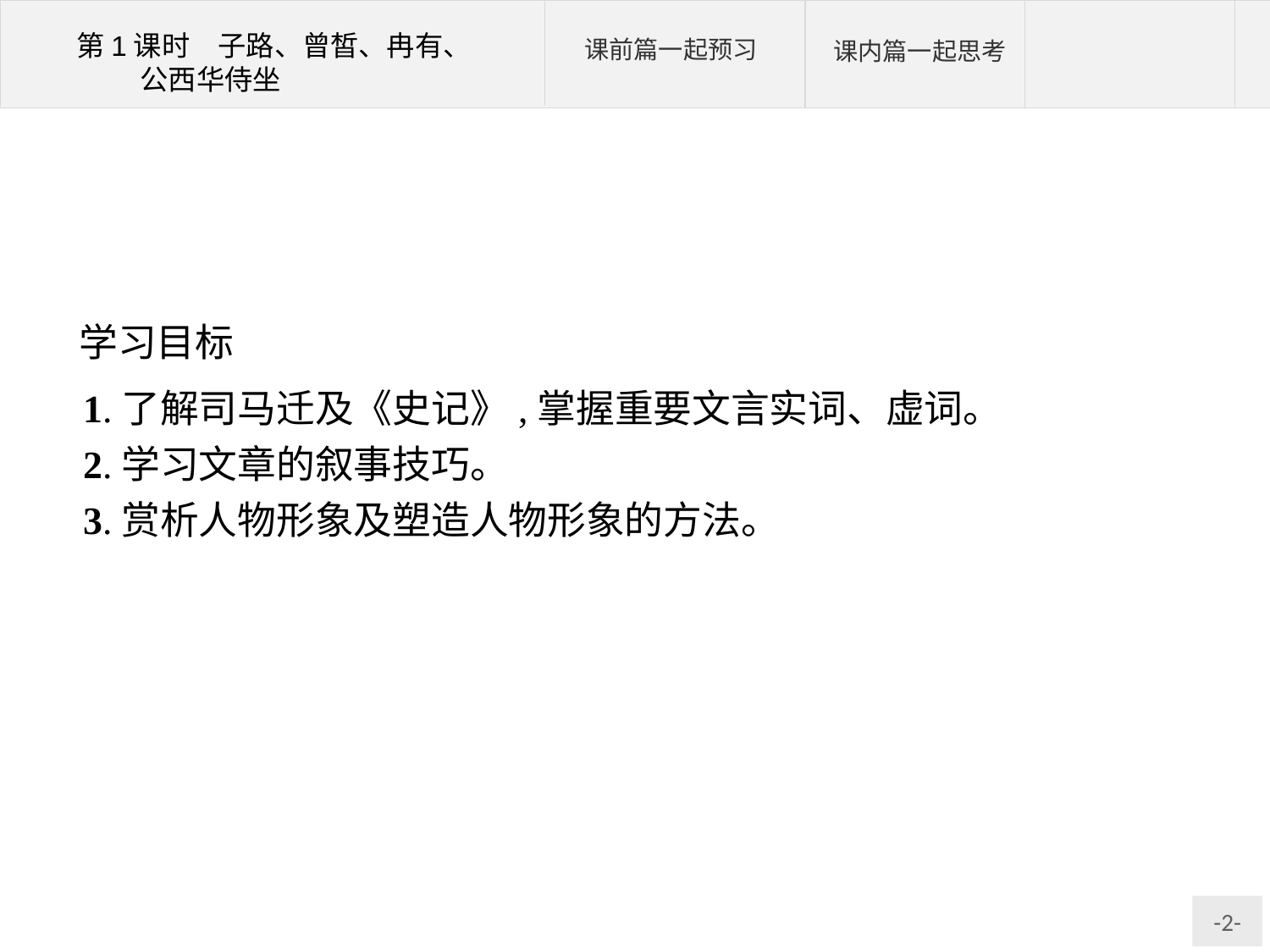

学习目标
1.了解司马迁及《史记》,掌握重要文言实词、虚词。
2.学习文章的叙事技巧。
3.赏析人物形象及塑造人物形象的方法。